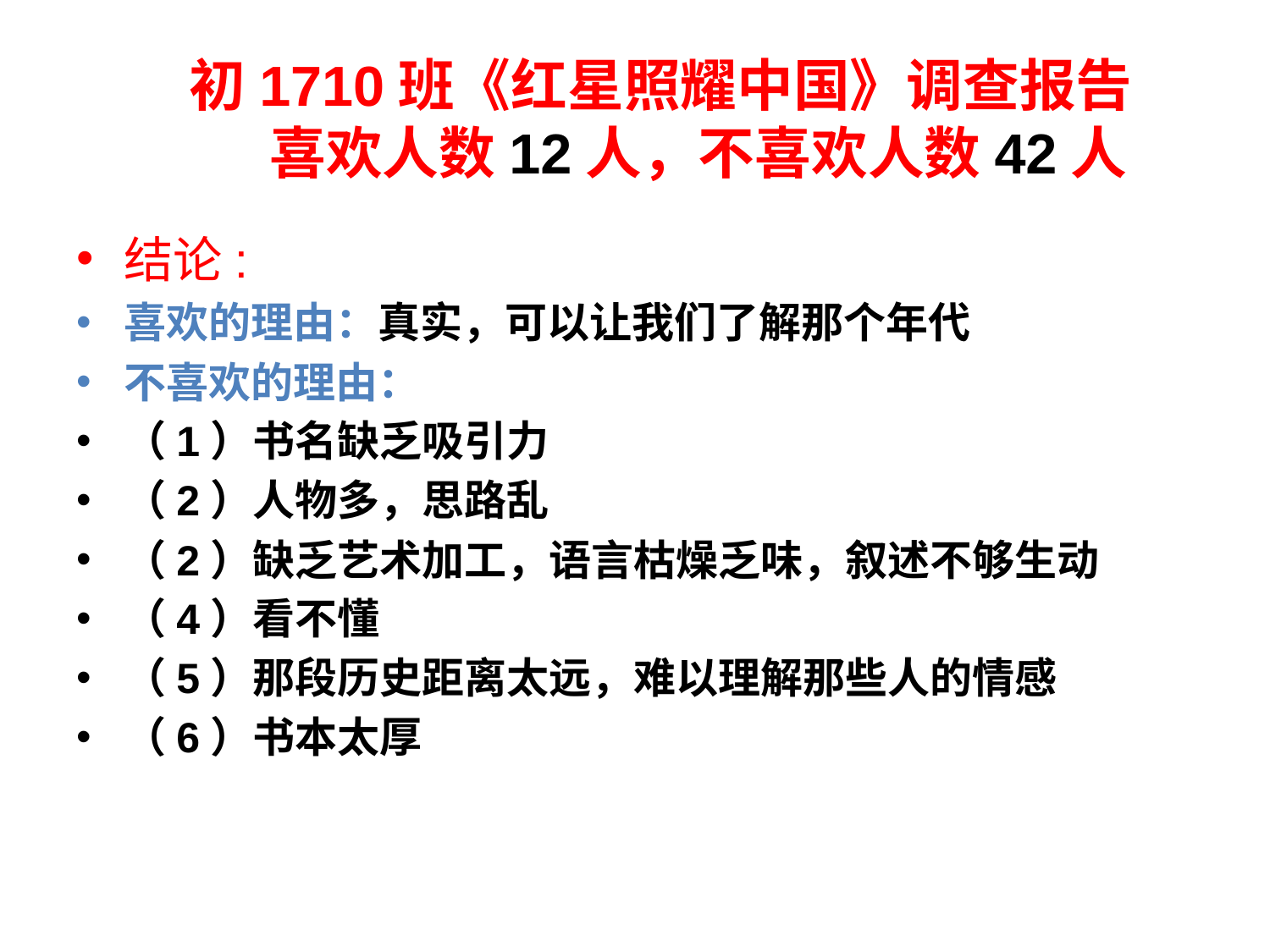

# 初1710班《红星照耀中国》调查报告 喜欢人数12人，不喜欢人数42人
结论:
喜欢的理由：真实，可以让我们了解那个年代
不喜欢的理由：
（1）书名缺乏吸引力
（2）人物多，思路乱
（2）缺乏艺术加工，语言枯燥乏味，叙述不够生动
（4）看不懂
（5）那段历史距离太远，难以理解那些人的情感
（6）书本太厚